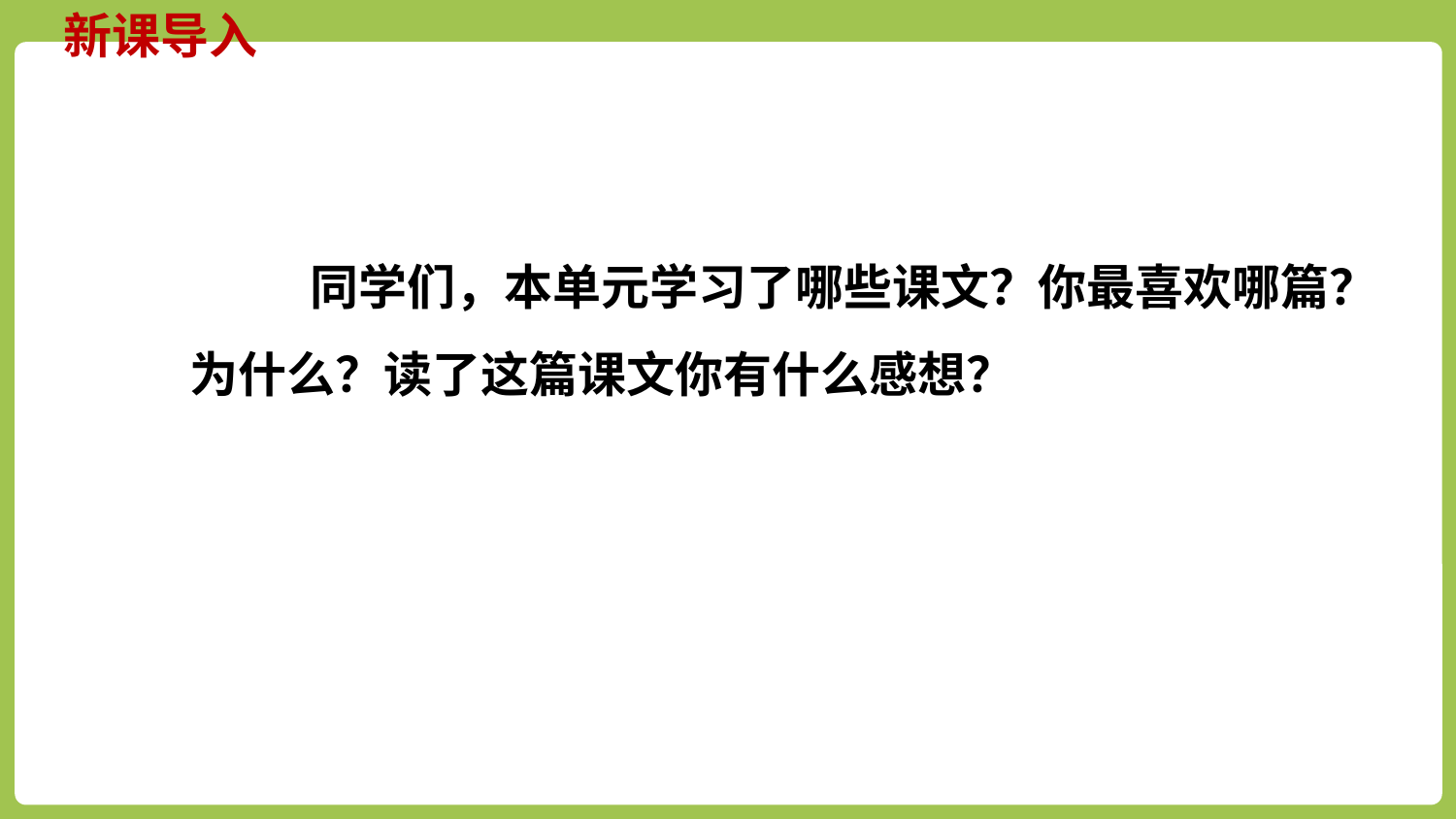

新课导入
          同学们，本单元学习了哪些课文？你最喜欢哪篇？为什么？读了这篇课文你有什么感想？